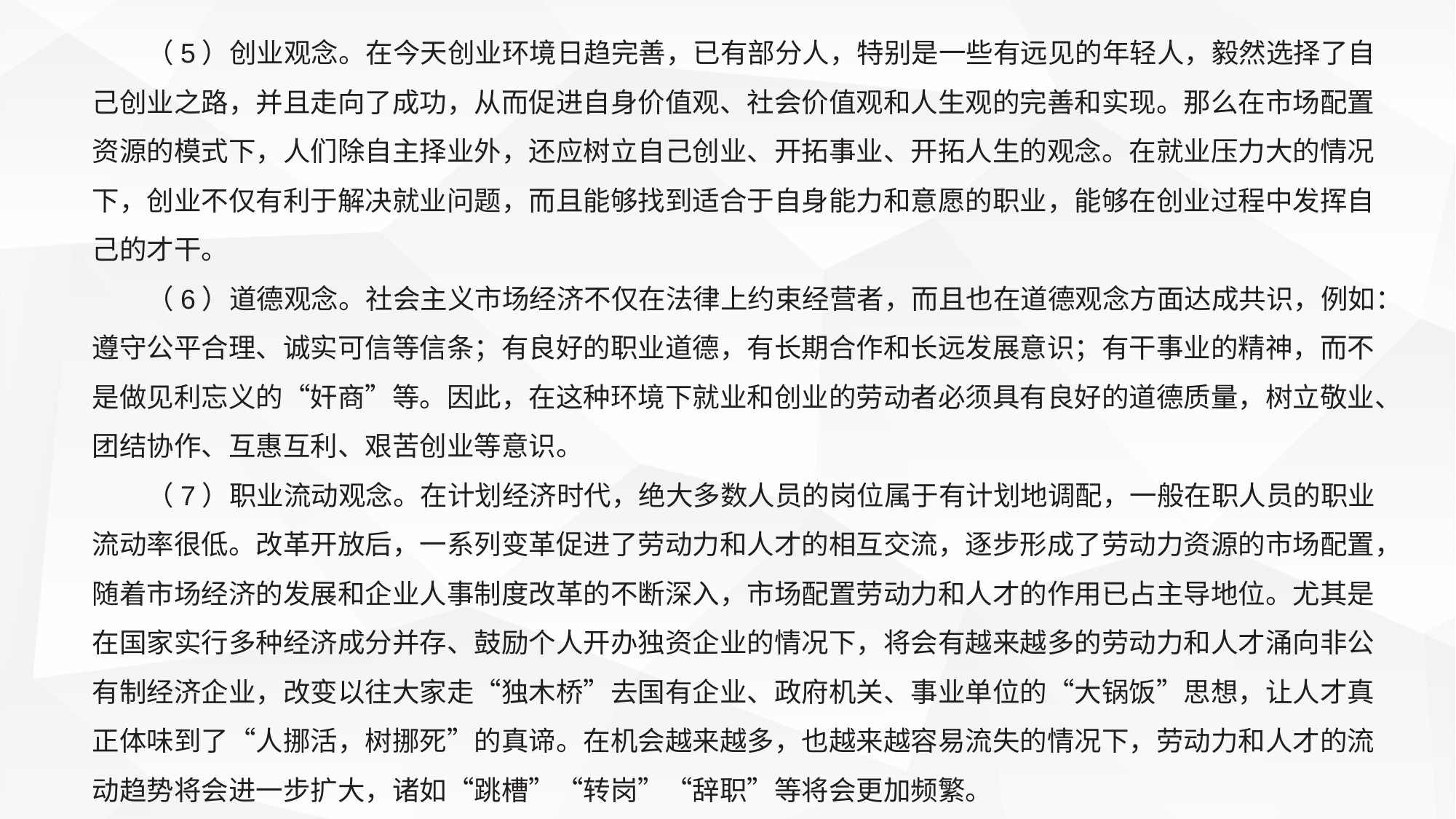

（5）创业观念。在今天创业环境日趋完善，已有部分人，特别是一些有远见的年轻人，毅然选择了自己创业之路，并且走向了成功，从而促进自身价值观、社会价值观和人生观的完善和实现。那么在市场配置资源的模式下，人们除自主择业外，还应树立自己创业、开拓事业、开拓人生的观念。在就业压力大的情况下，创业不仅有利于解决就业问题，而且能够找到适合于自身能力和意愿的职业，能够在创业过程中发挥自己的才干。
（6）道德观念。社会主义市场经济不仅在法律上约束经营者，而且也在道德观念方面达成共识，例如：遵守公平合理、诚实可信等信条；有良好的职业道德，有长期合作和长远发展意识；有干事业的精神，而不是做见利忘义的“奸商”等。因此，在这种环境下就业和创业的劳动者必须具有良好的道德质量，树立敬业、团结协作、互惠互利、艰苦创业等意识。
（7）职业流动观念。在计划经济时代，绝大多数人员的岗位属于有计划地调配，一般在职人员的职业流动率很低。改革开放后，一系列变革促进了劳动力和人才的相互交流，逐步形成了劳动力资源的市场配置，随着市场经济的发展和企业人事制度改革的不断深入，市场配置劳动力和人才的作用已占主导地位。尤其是在国家实行多种经济成分并存、鼓励个人开办独资企业的情况下，将会有越来越多的劳动力和人才涌向非公有制经济企业，改变以往大家走“独木桥”去国有企业、政府机关、事业单位的“大锅饭”思想，让人才真正体味到了“人挪活，树挪死”的真谛。在机会越来越多，也越来越容易流失的情况下，劳动力和人才的流动趋势将会进一步扩大，诸如“跳槽”“转岗”“辞职”等将会更加频繁。